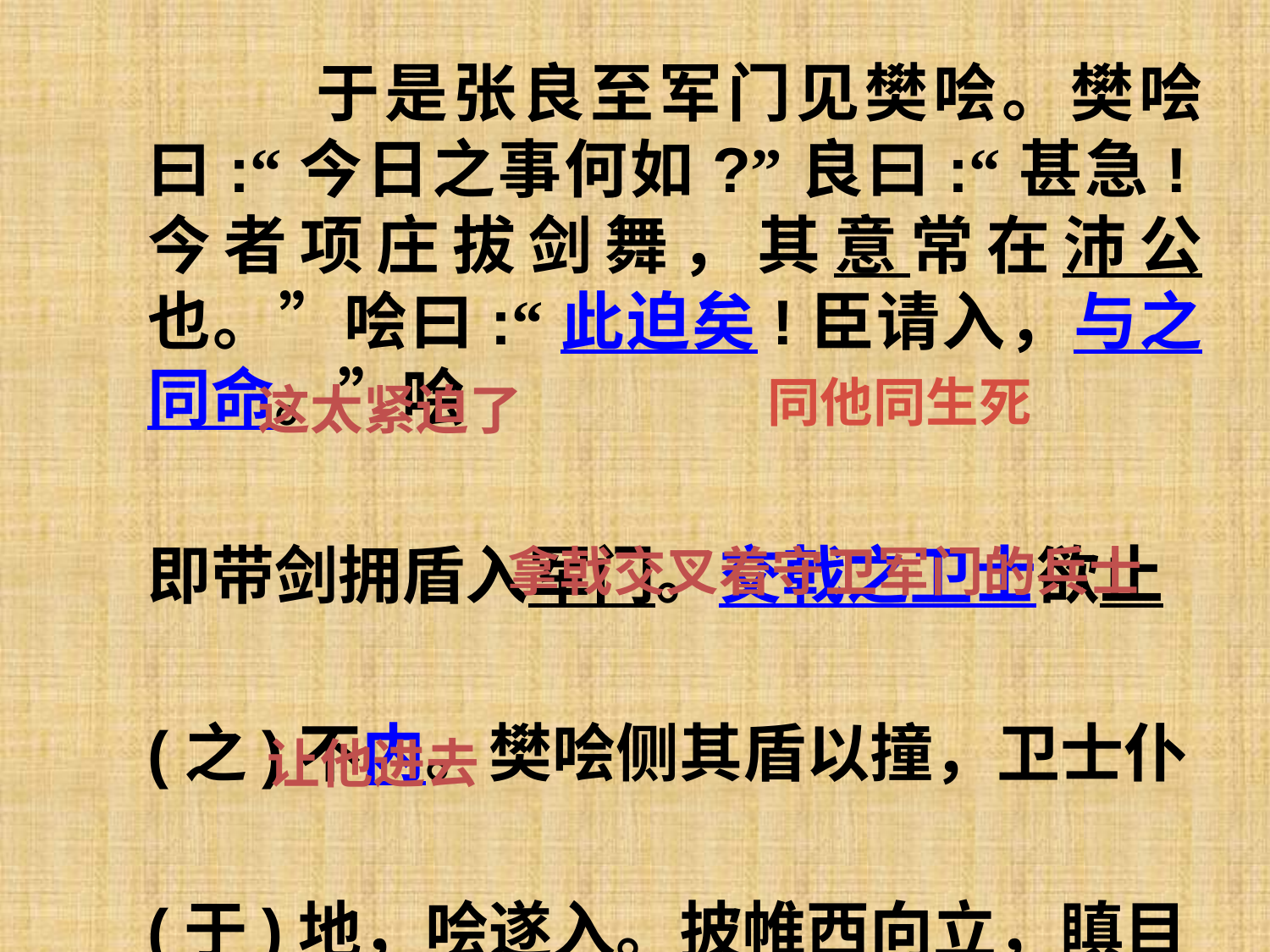

于是张良至军门见樊哙。樊哙曰:“今日之事何如?”良曰:“甚急!今者项庄拔剑舞，其意常在沛公也。”哙曰:“此迫矣!臣请入，与之同命。”哙

即带剑拥盾入军门。交戟之卫士欲止

(之)不内。樊哙侧其盾以撞，卫士仆

(于)地，哙遂入。披帷西向立，瞋目
同他同生死
这太紧迫了
拿戟交叉着守卫军门的兵士
让他进去